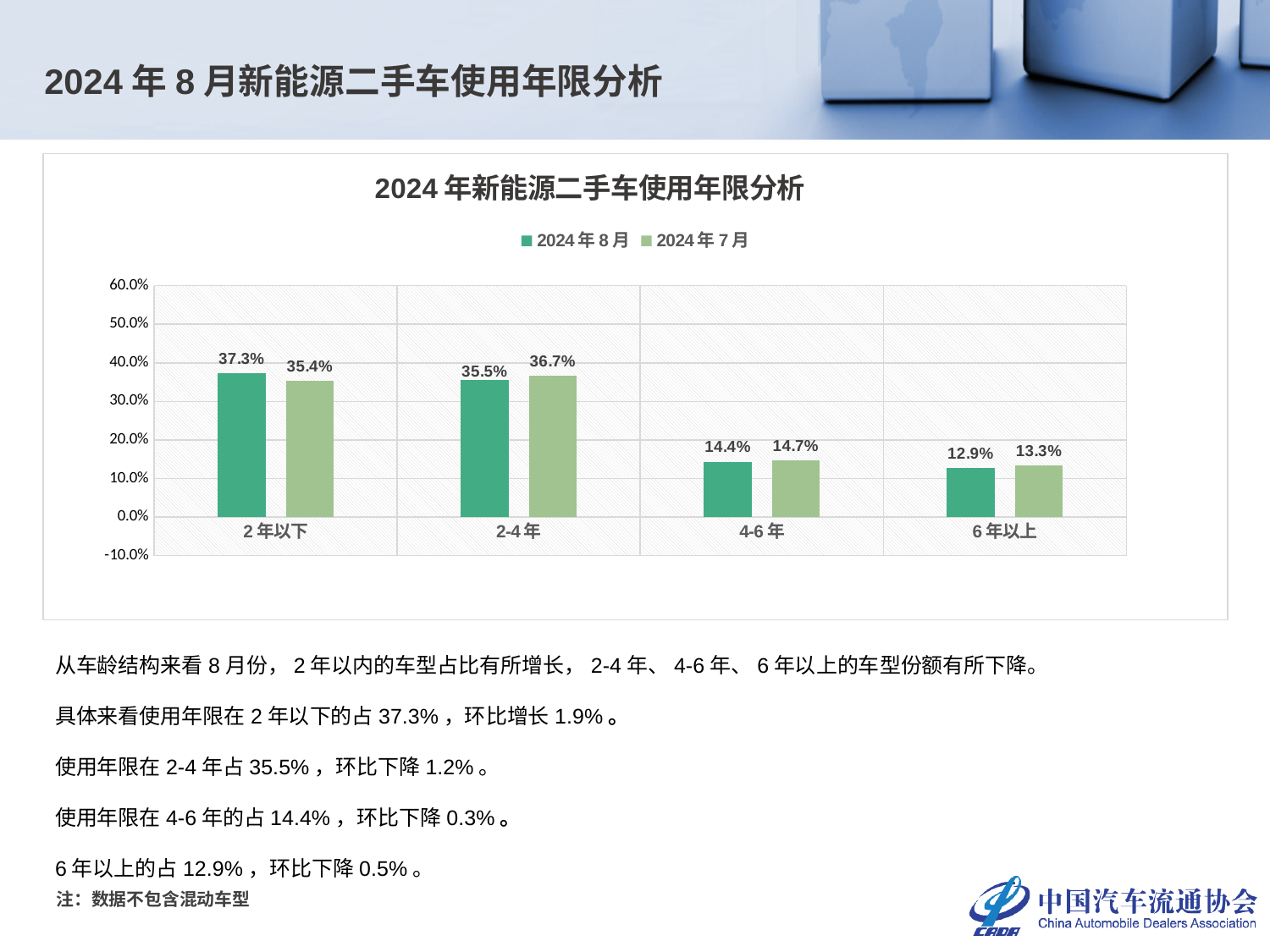

2024年8月新能源二手车使用年限分析

### Chart: 2024年新能源二手车使用年限分析

| Category | 2024年8月 | 2024年7月 |
|---|---|---|
| 2年以下 | 0.37288990825688073 | 0.3538373914281646 |
| 2-4年 | 0.35472477064220187 | 0.3665100384451089 |
| 4-6年 | 0.14380733944954127 | 0.14656604490009018 |
| 6年以上 | 0.12857798165137616 | 0.13308652522663628 |
从车龄结构来看8月份，2年以内的车型占比有所增长，2-4年、4-6年、6年以上的车型份额有所下降。
具体来看使用年限在2年以下的占37.3%，环比增长1.9%。
使用年限在2-4年占35.5%，环比下降1.2%。
使用年限在4-6年的占14.4%，环比下降0.3%。
6年以上的占12.9%，环比下降0.5%。
注：数据不包含混动车型